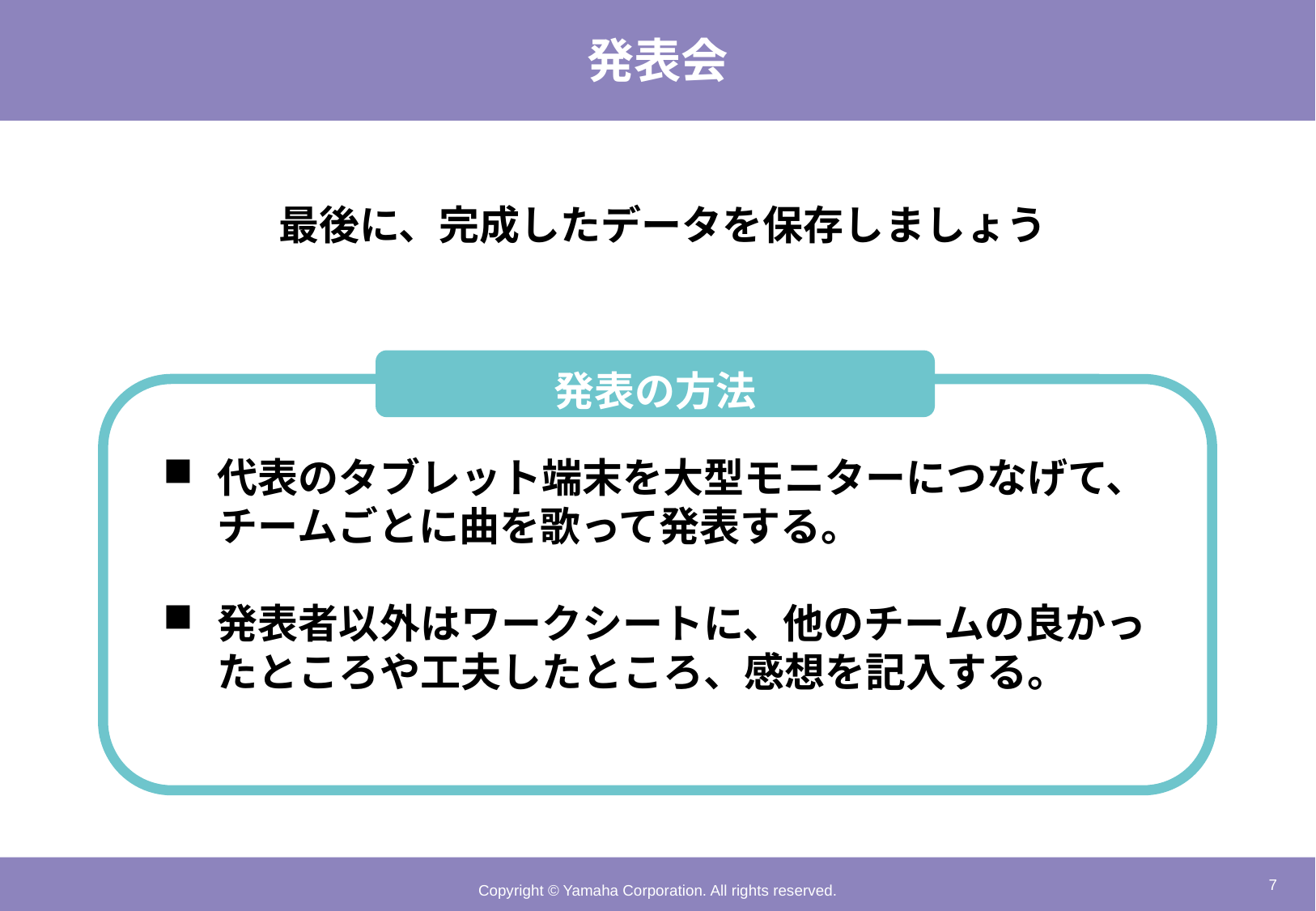

# 発表会
最後に、完成したデータを保存しましょう

発表の方法

代表のタブレット端末を大型モニターにつなげて、チームごとに曲を歌って発表する。

発表者以外はワークシートに、他のチームの良かったところや工夫したところ、感想を記入する。

7